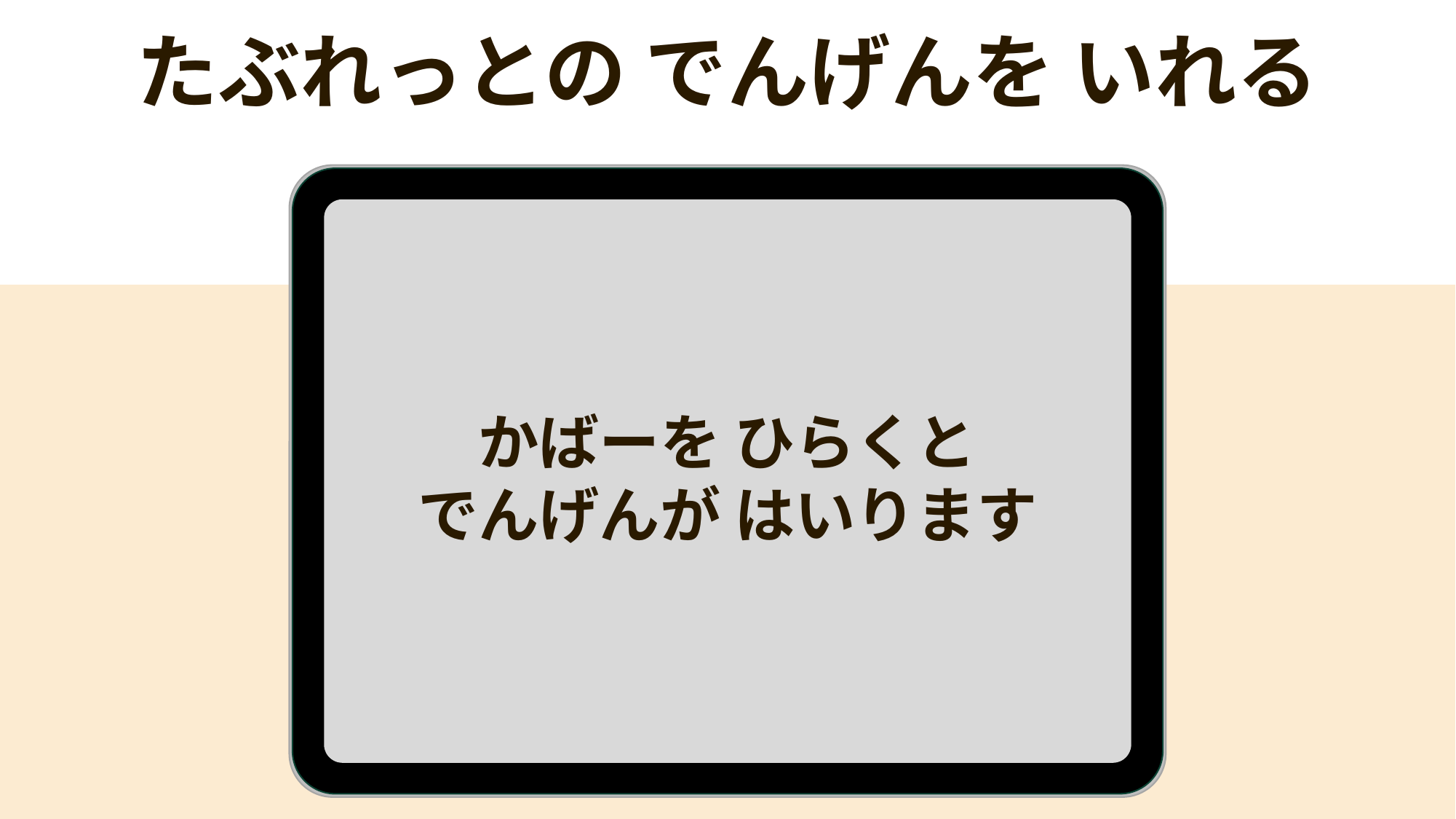

たぶれっとの でんげんを いれる
学校環境にあわせてご活用ください

かばーを ひらくと
でんげんが はいります